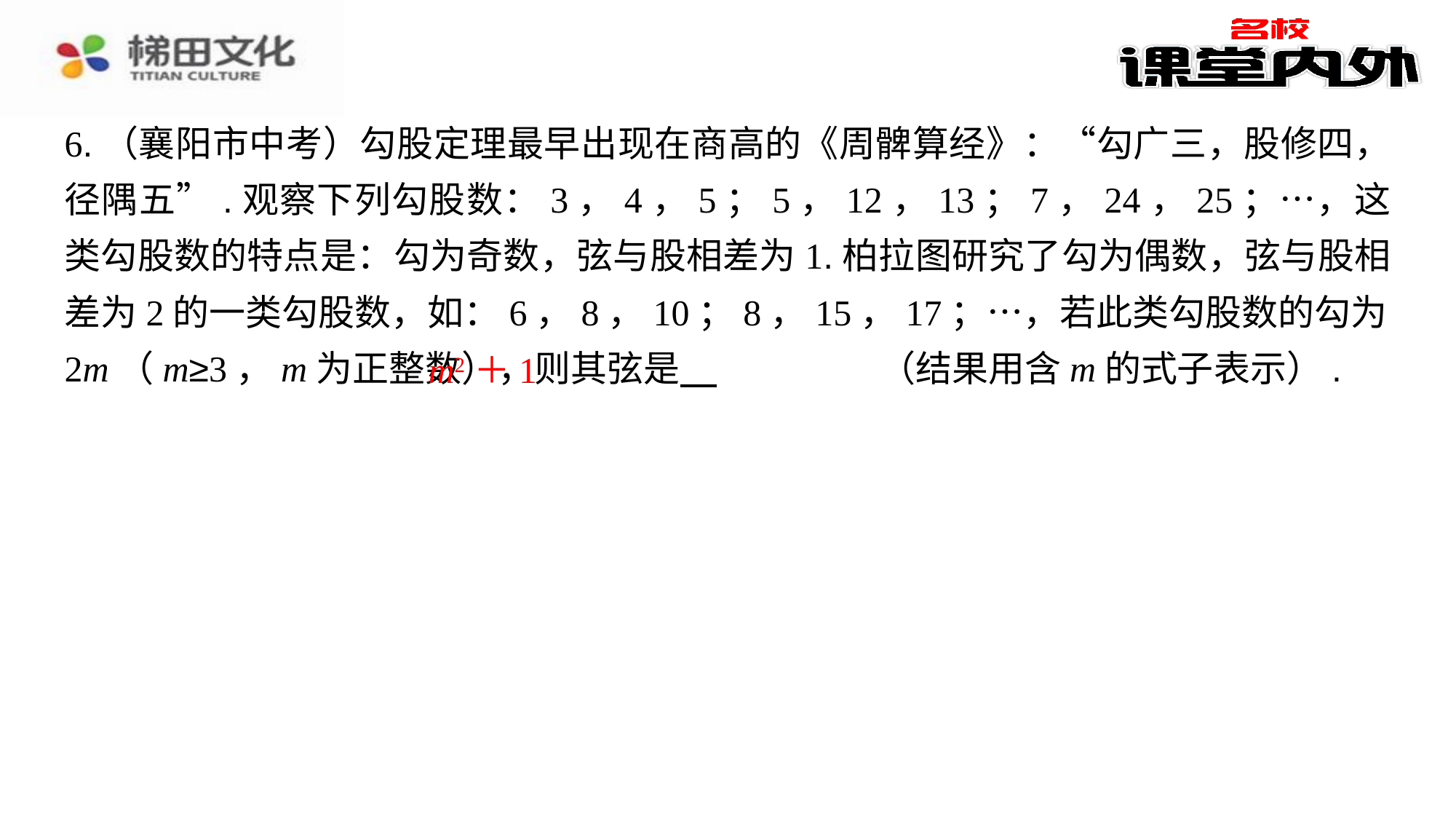

6.（襄阳市中考）勾股定理最早出现在商高的《周髀算经》：“勾广三，股修四，径隅五”.观察下列勾股数：3，4，5；5，12，13；7，24，25；…，这类勾股数的特点是：勾为奇数，弦与股相差为1.柏拉图研究了勾为偶数，弦与股相差为2的一类勾股数，如：6，8，10；8，15，17；…，若此类勾股数的勾为2m（m≥3，m为正整数），则其弦是 　m2＋1　⁠（结果用含m的式子表示）.
m2＋1